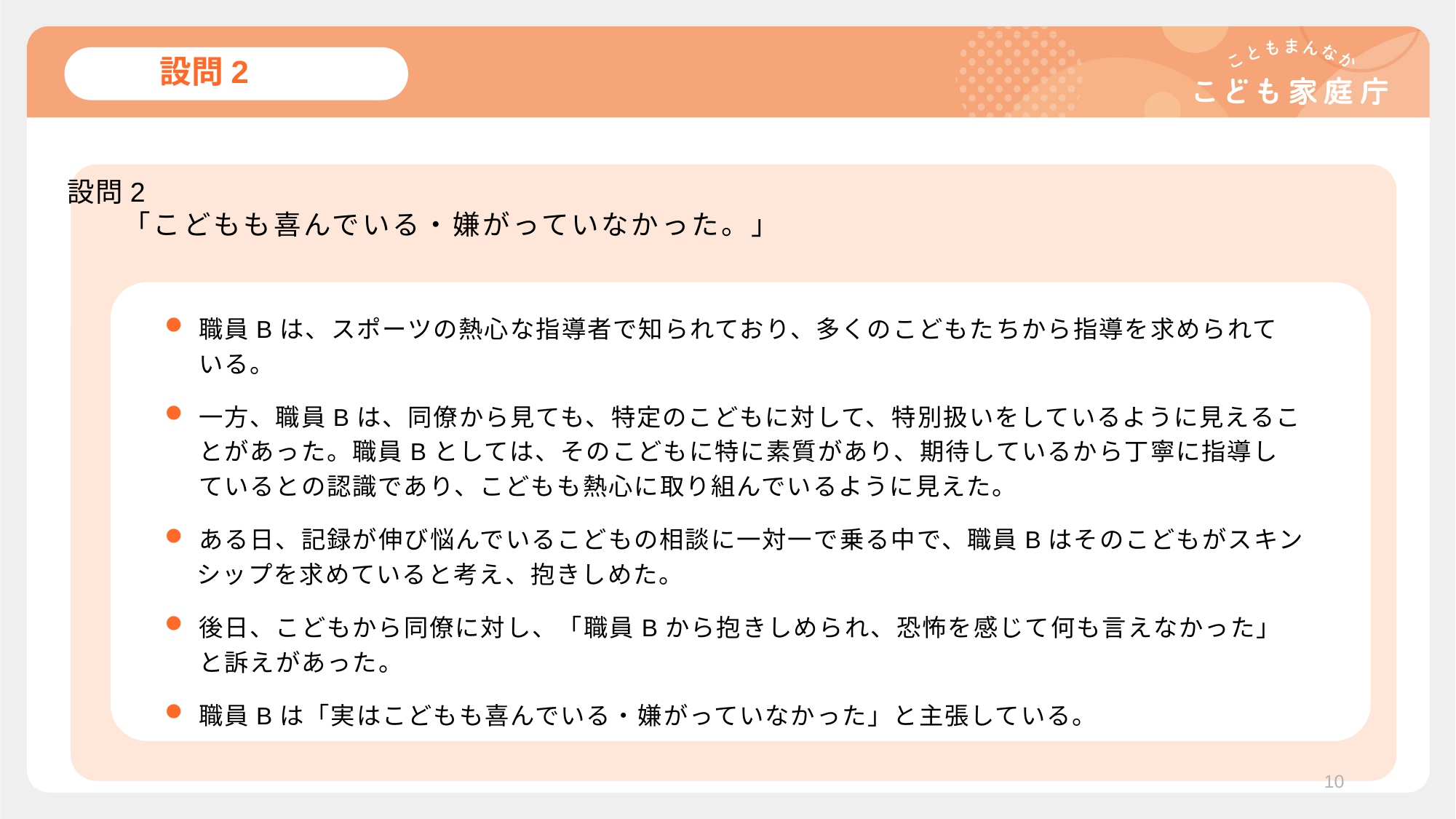

# 設問2

設問2
　　「こどもも喜んでいる・嫌がっていなかった。」

職員Bは、スポーツの熱心な指導者で知られており、多くのこどもたちから指導を求められている。
一方、職員Bは、同僚から見ても、特定のこどもに対して、特別扱いをしているように見えることがあった。職員Bとしては、そのこどもに特に素質があり、期待しているから丁寧に指導しているとの認識であり、こどもも熱心に取り組んでいるように見えた。
ある日、記録が伸び悩んでいるこどもの相談に一対一で乗る中で、職員Bはそのこどもがスキン
シップを求めていると考え、抱きしめた。
後日、こどもから同僚に対し、「職員Bから抱きしめられ、恐怖を感じて何も言えなかった」と訴えがあった。
職員Bは「実はこどもも喜んでいる・嫌がっていなかった」と主張している。
10